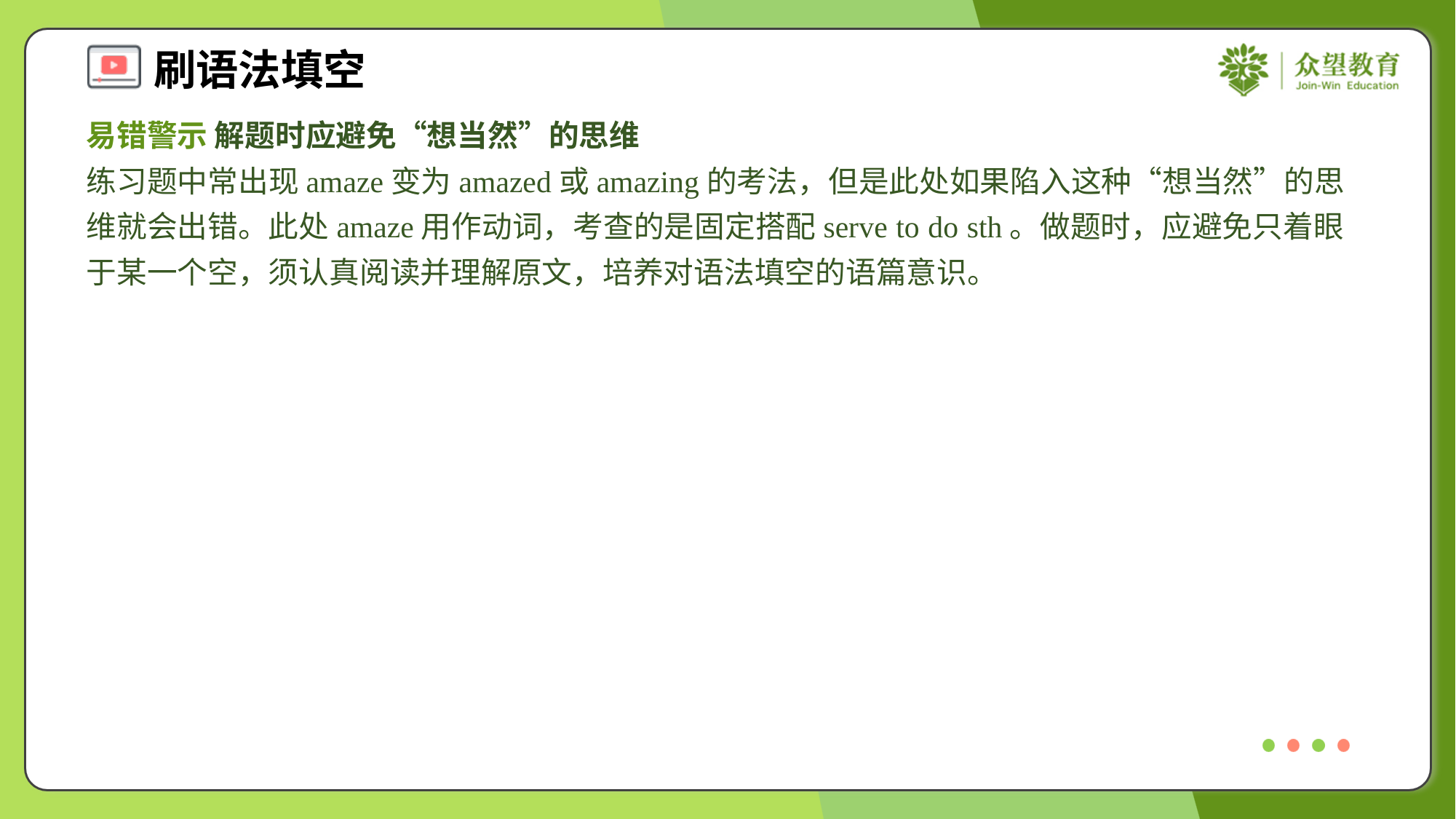

易错警示 解题时应避免“想当然”的思维
练习题中常出现amaze变为amazed或amazing的考法，但是此处如果陷入这种“想当然”的思维就会出错。此处amaze用作动词，考查的是固定搭配serve to do sth。做题时，应避免只着眼于某一个空，须认真阅读并理解原文，培养对语法填空的语篇意识。